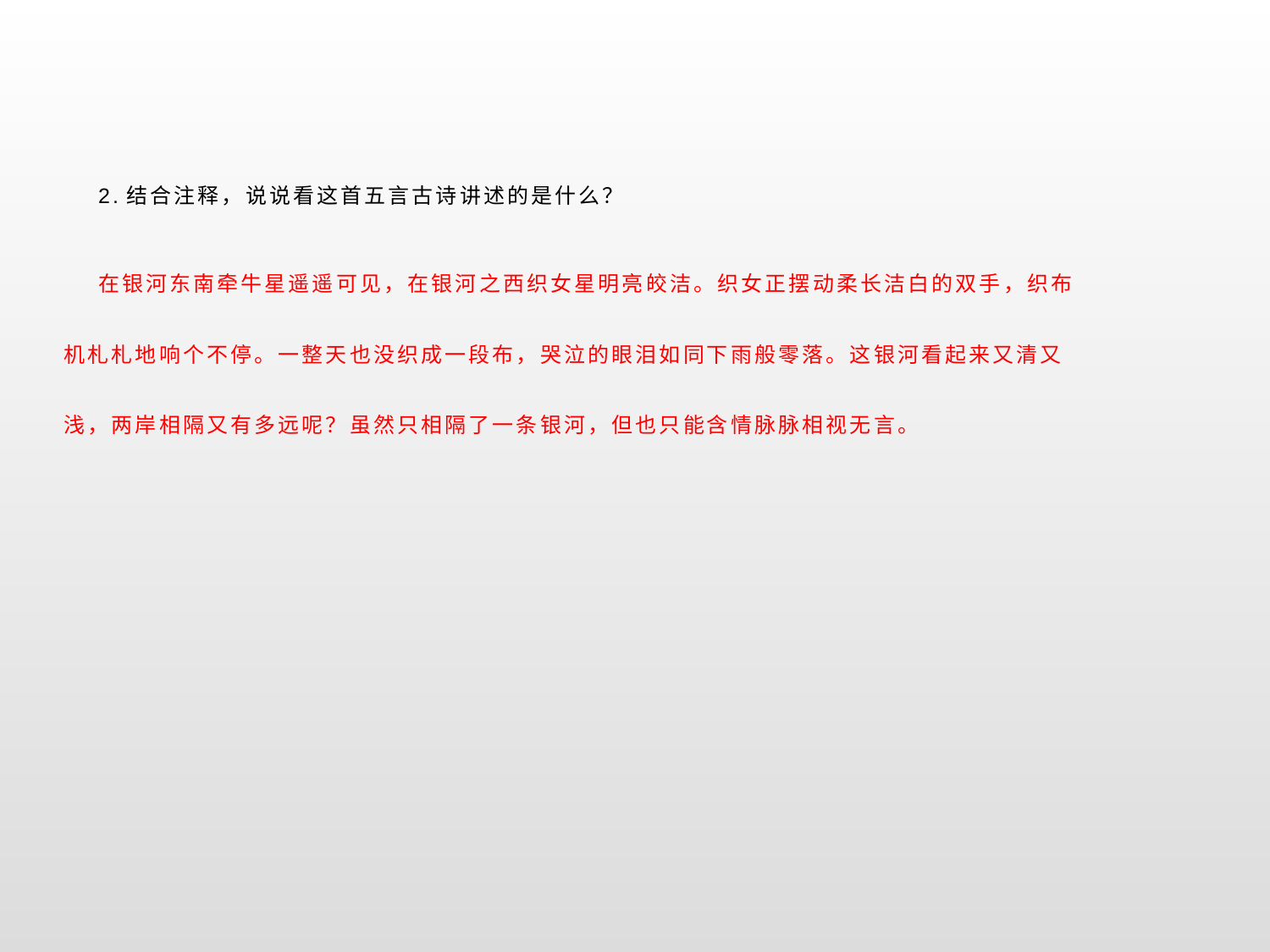

2.结合注释，说说看这首五言古诗讲述的是什么？
    在银河东南牵牛星遥遥可见，在银河之西织女星明亮皎洁。织女正摆动柔长洁白的双手，织布机札札地响个不停。一整天也没织成一段布，哭泣的眼泪如同下雨般零落。这银河看起来又清又浅，两岸相隔又有多远呢？虽然只相隔了一条银河，但也只能含情脉脉相视无言。